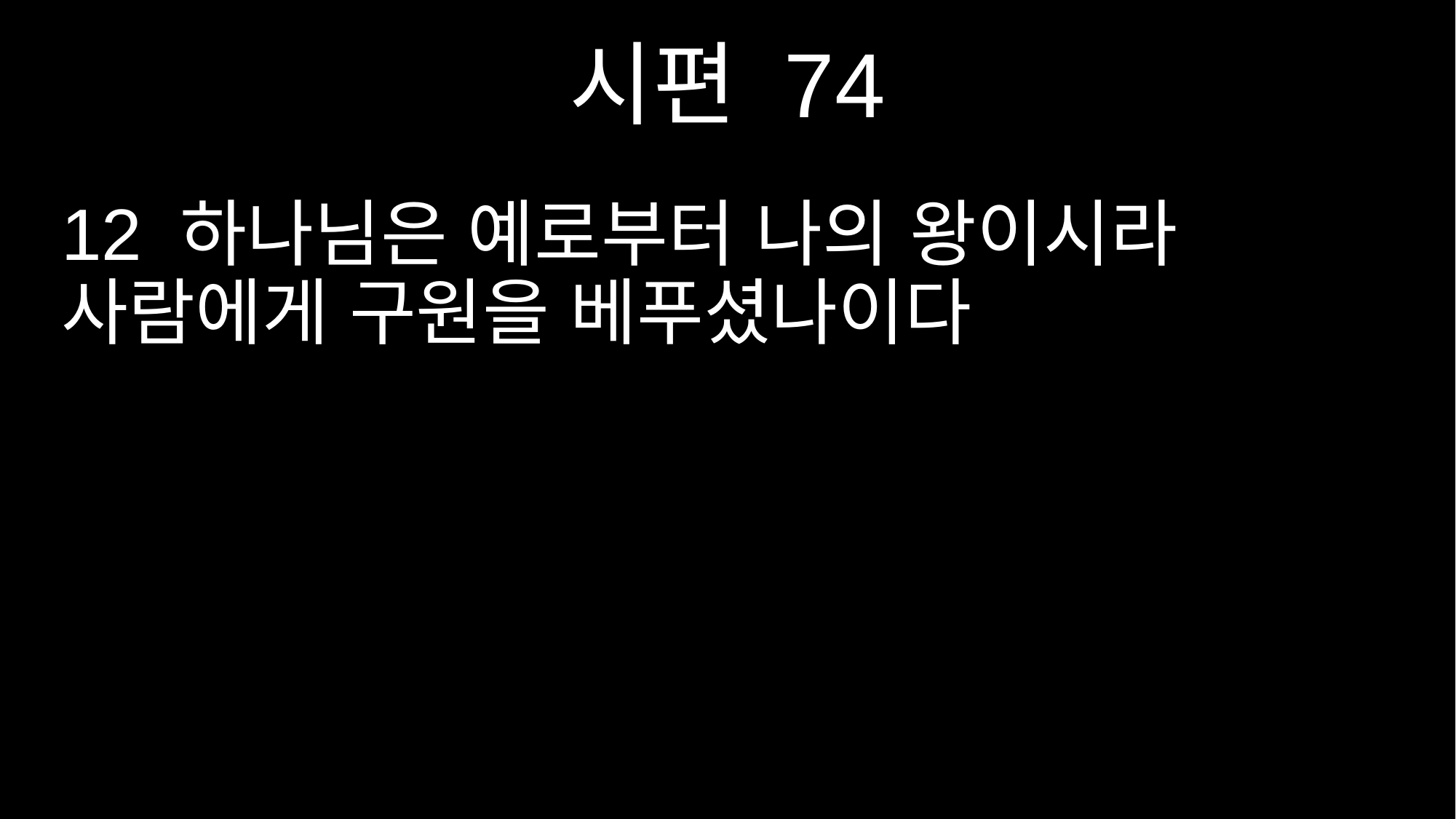

시편 74
12 하나님은 예로부터 나의 왕이시라 사람에게 구원을 베푸셨나이다